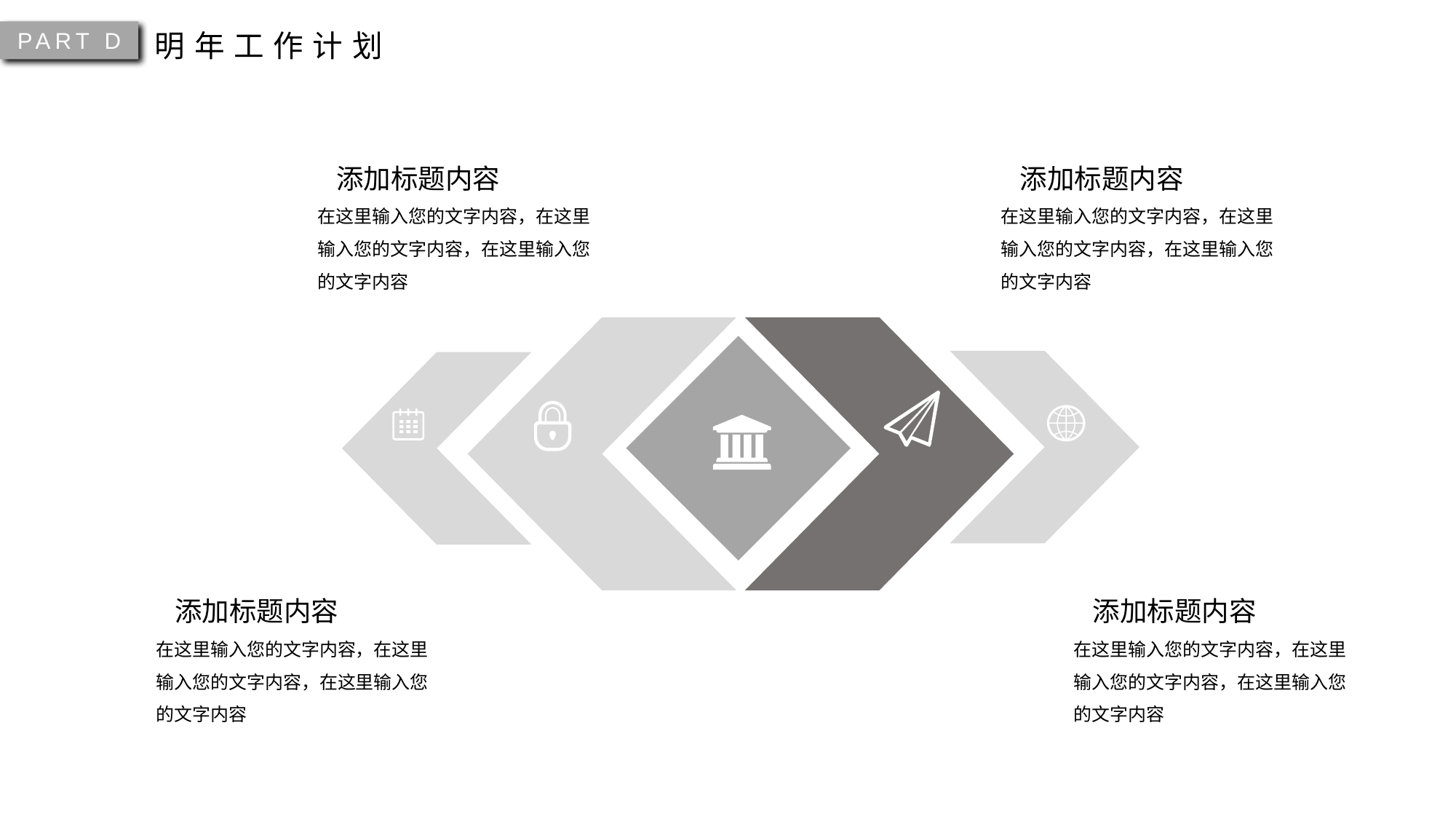

PART D
明年工作计划
  添加标题内容
在这里输入您的文字内容，在这里输入您的文字内容，在这里输入您的文字内容
  添加标题内容
在这里输入您的文字内容，在这里输入您的文字内容，在这里输入您的文字内容

  添加标题内容
在这里输入您的文字内容，在这里输入您的文字内容，在这里输入您的文字内容
  添加标题内容
在这里输入您的文字内容，在这里输入您的文字内容，在这里输入您的文字内容